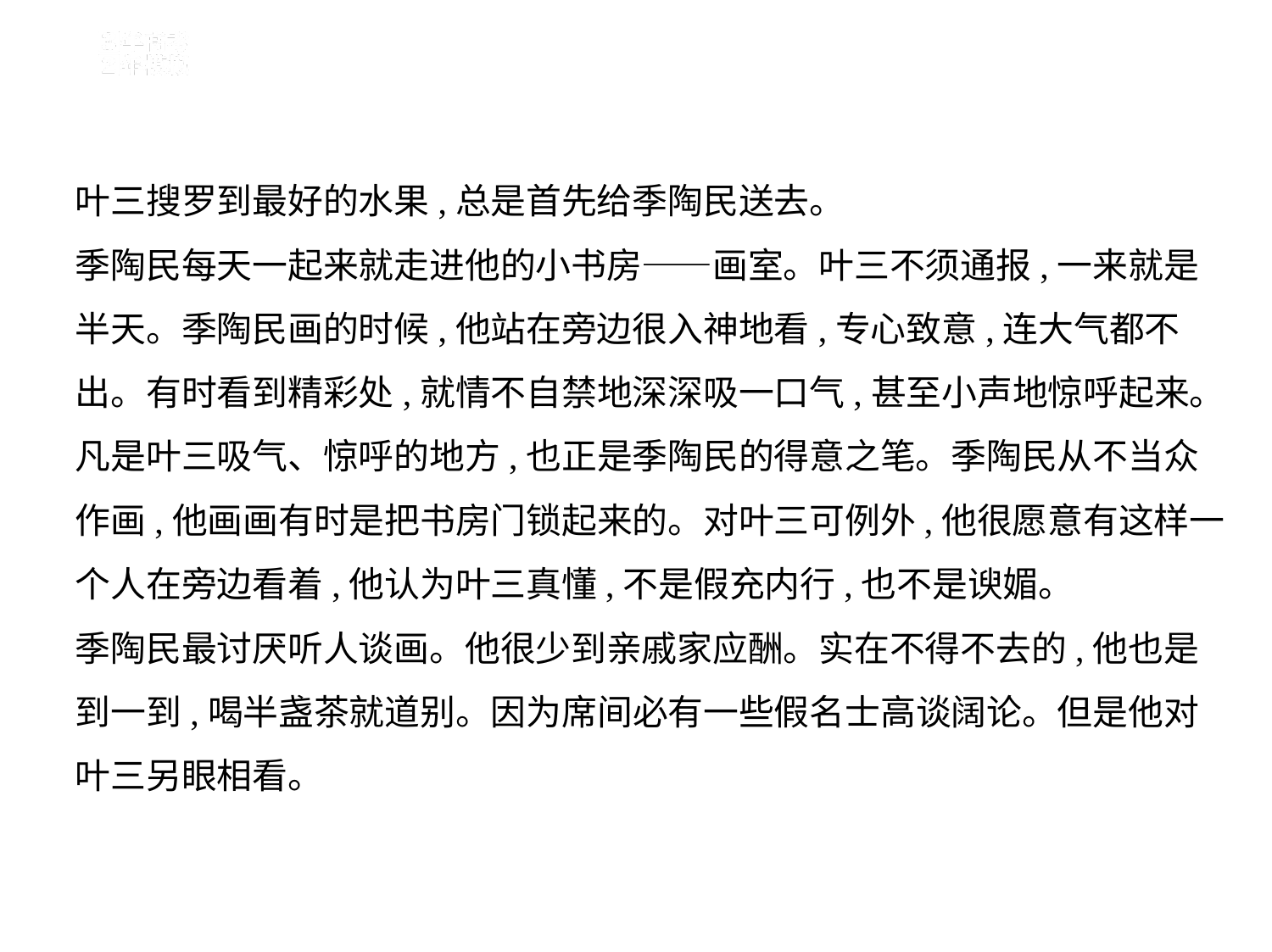

叶三搜罗到最好的水果,总是首先给季陶民送去。
季陶民每天一起来就走进他的小书房——画室。叶三不须通报,一来就是
半天。季陶民画的时候,他站在旁边很入神地看,专心致意,连大气都不
出。有时看到精彩处,就情不自禁地深深吸一口气,甚至小声地惊呼起来。
凡是叶三吸气、惊呼的地方,也正是季陶民的得意之笔。季陶民从不当众
作画,他画画有时是把书房门锁起来的。对叶三可例外,他很愿意有这样一
个人在旁边看着,他认为叶三真懂,不是假充内行,也不是谀媚。
季陶民最讨厌听人谈画。他很少到亲戚家应酬。实在不得不去的,他也是
到一到,喝半盏茶就道别。因为席间必有一些假名士高谈阔论。但是他对
叶三另眼相看。